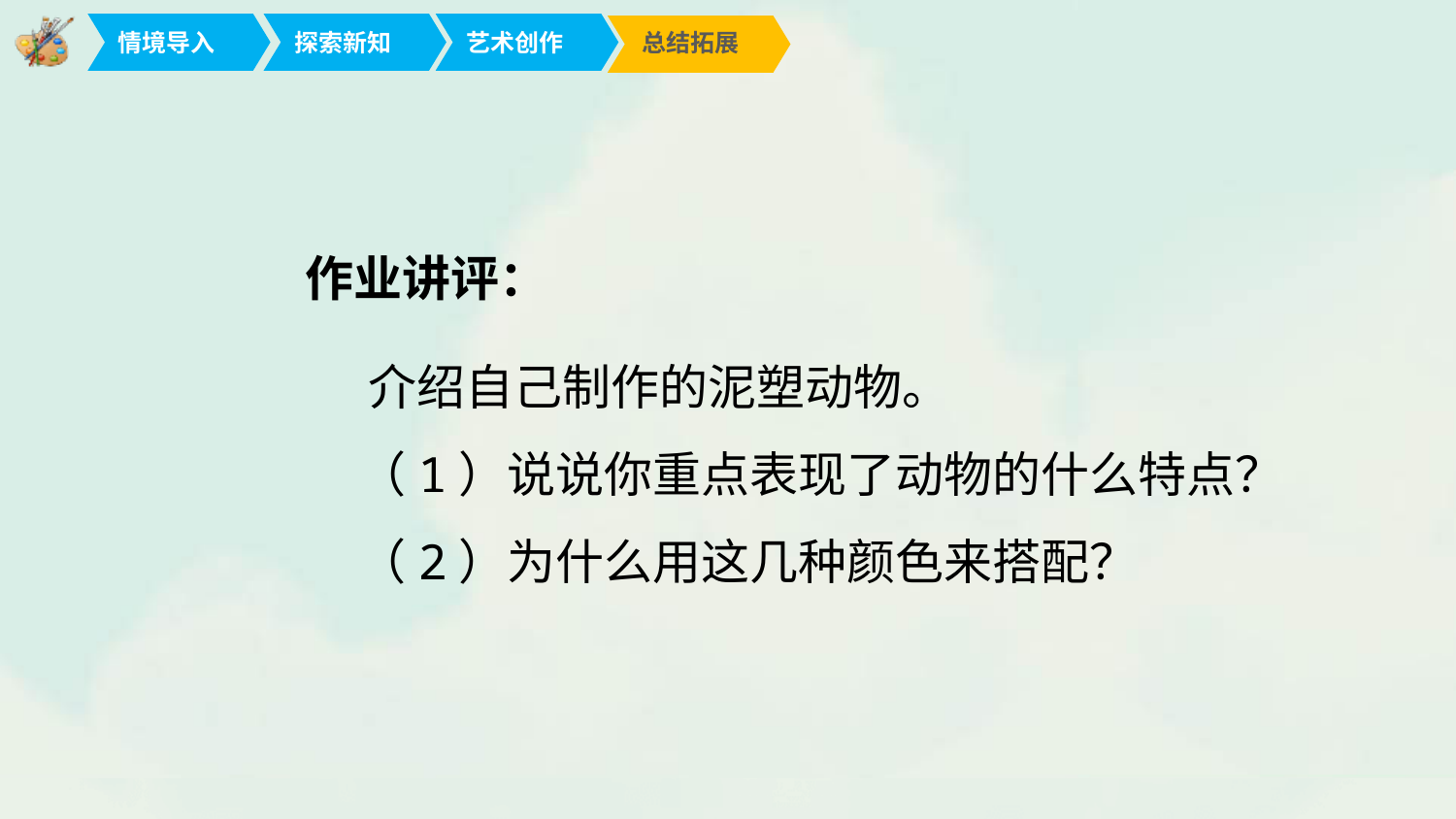

作业讲评：

　　  介绍自己制作的泥塑动物。
　　 （1）说说你重点表现了动物的什么特点？
　　 （2）为什么用这几种颜色来搭配？